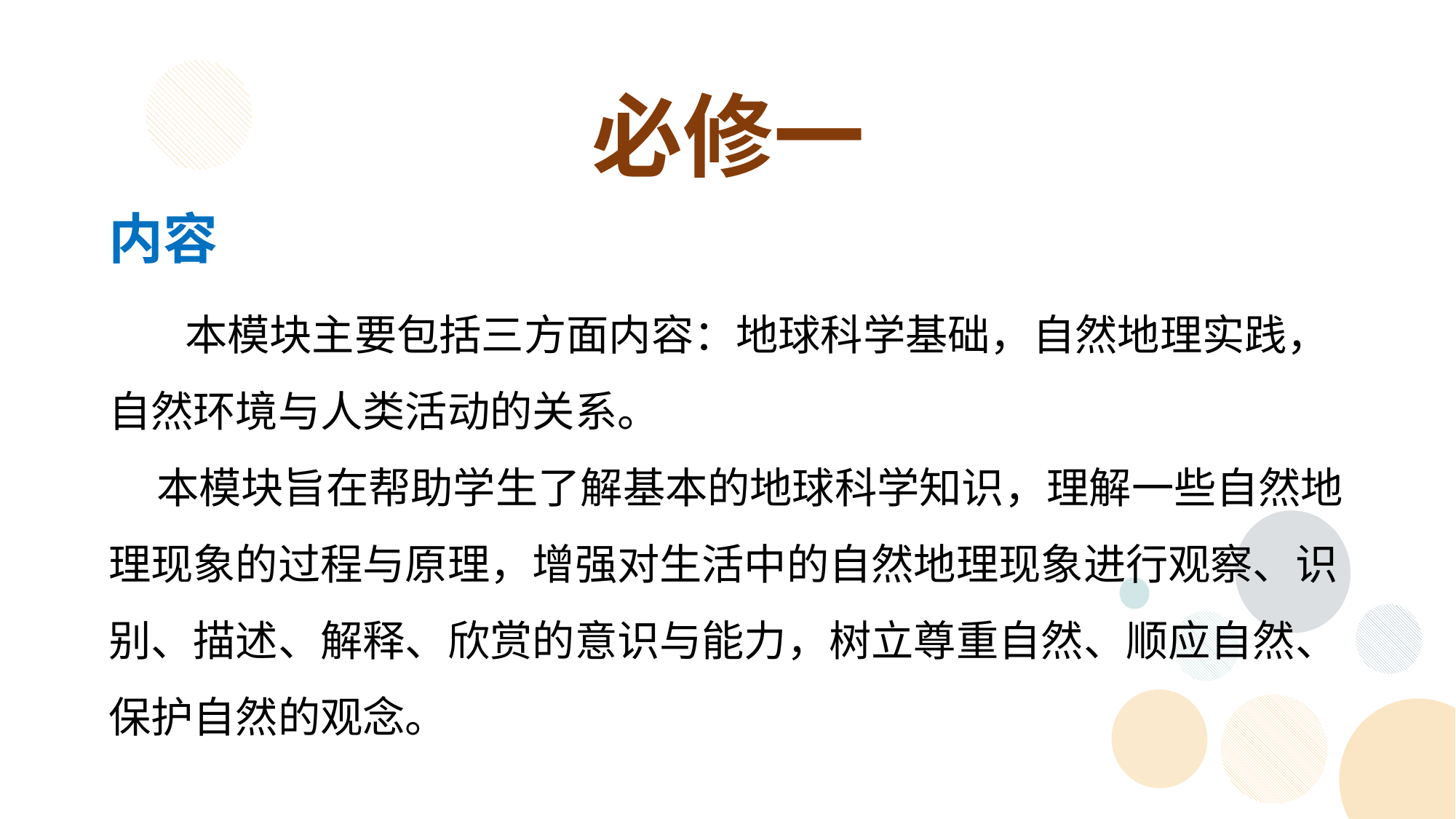

必修一
内容
       本模块主要包括三方面内容：地球科学基础，自然地理实践，自然环境与人类活动的关系。
    本模块旨在帮助学生了解基本的地球科学知识，理解一些自然地理现象的过程与原理，增强对生活中的自然地理现象进行观察、识别、描述、解释、欣赏的意识与能力，树立尊重自然、顺应自然、保护自然的观念。